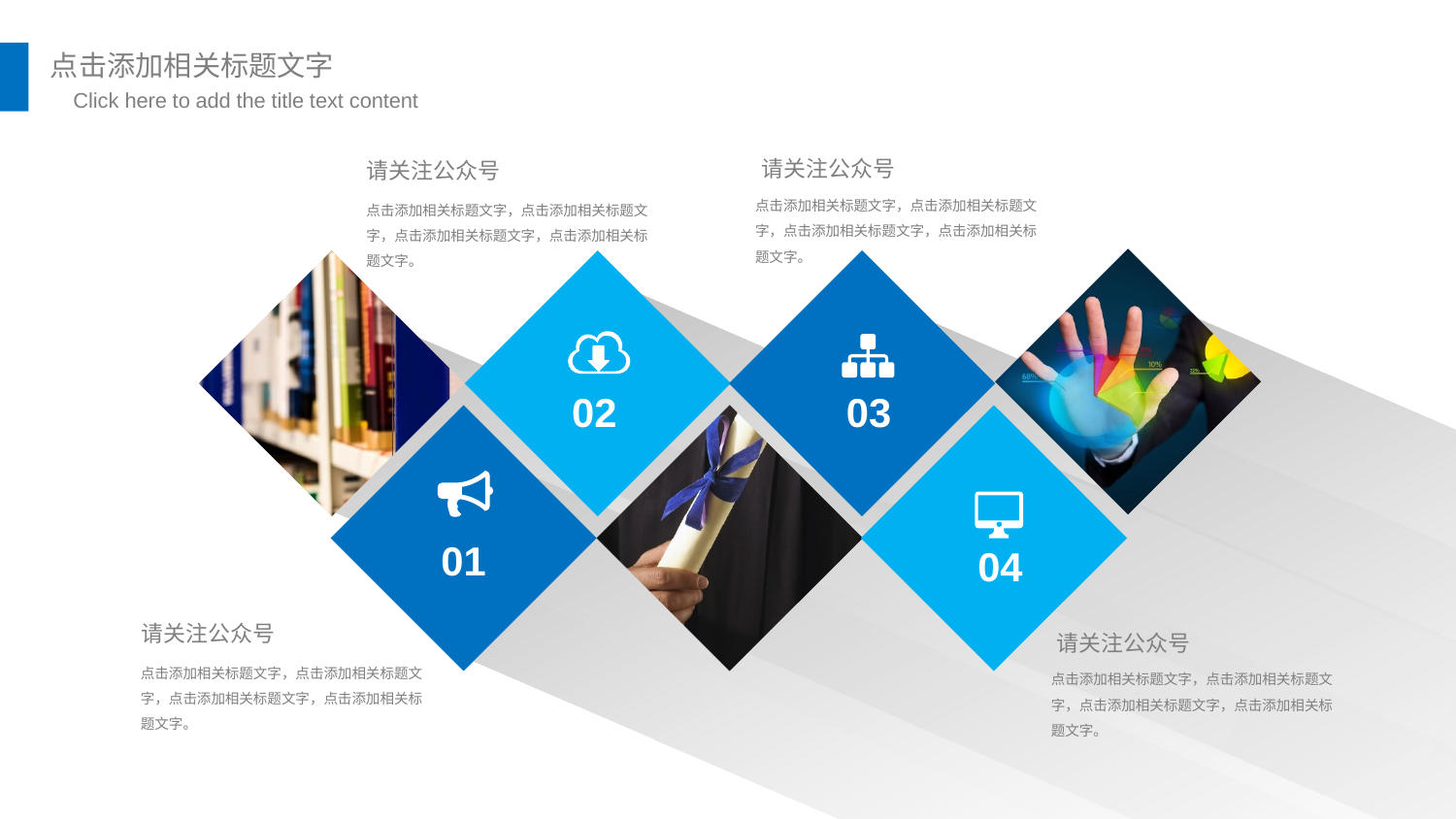

请关注公众号
请关注公众号
点击添加相关标题文字，点击添加相关标题文字，点击添加相关标题文字，点击添加相关标题文字。
点击添加相关标题文字，点击添加相关标题文字，点击添加相关标题文字，点击添加相关标题文字。

02
03

01
04
请关注公众号

请关注公众号

点击添加相关标题文字，点击添加相关标题文字，点击添加相关标题文字，点击添加相关标题文字。
点击添加相关标题文字，点击添加相关标题文字，点击添加相关标题文字，点击添加相关标题文字。